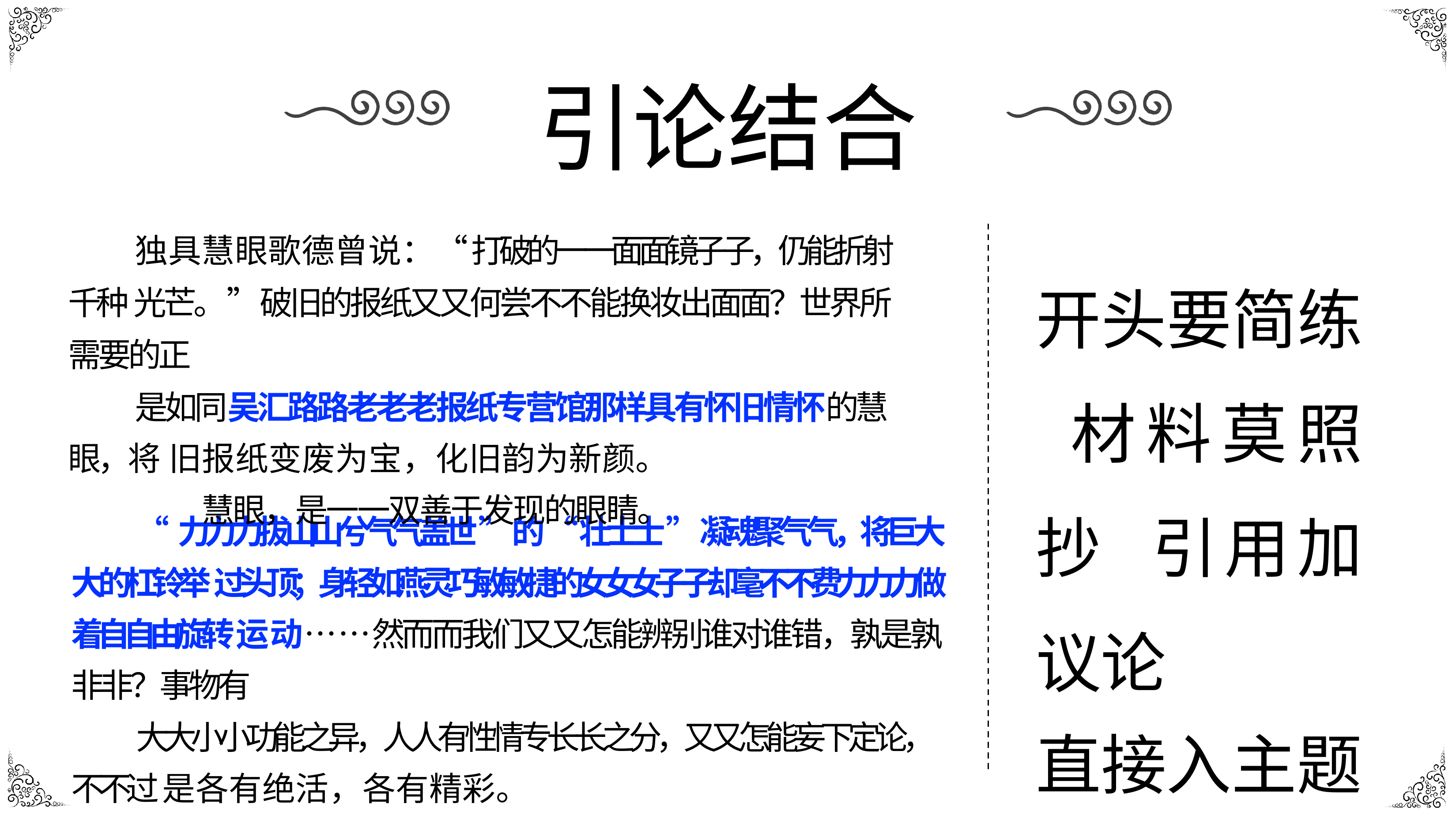

# 引论结合

独具慧眼歌德曾说：“打破的⼀一⾯面镜⼦子，仍能折射千种  光芒。”破旧的报纸⼜又何尝不不能换妆出⾯面？世界所需要的正
是如同吴汇路路⽼老老报纸专营馆那样具有怀旧情怀的慧眼，将  旧报纸变废为宝，化旧韵为新颜。
慧眼，是⼀一双善于发现的眼睛。

开头要简练  材料莫照抄  引用加议论
直接入主题
“⼒力力拔⼭山兮⽓气盖世”的“壮⼠士”凝魂聚⽓气，将巨⼤大的杠铃举  过头顶；身轻如燕灵巧敏敏捷的⼥女女⼦子却毫不不费⼒力力做着⾃自由旋转  运动……然⽽而我们⼜又怎能辨别谁对谁错，孰是孰⾮非？事物有
⼤大⼩小功能之异，⼈人有性情专⻓长之分，⼜又怎能妄下定论，不不过  是各有绝活，各有精彩。